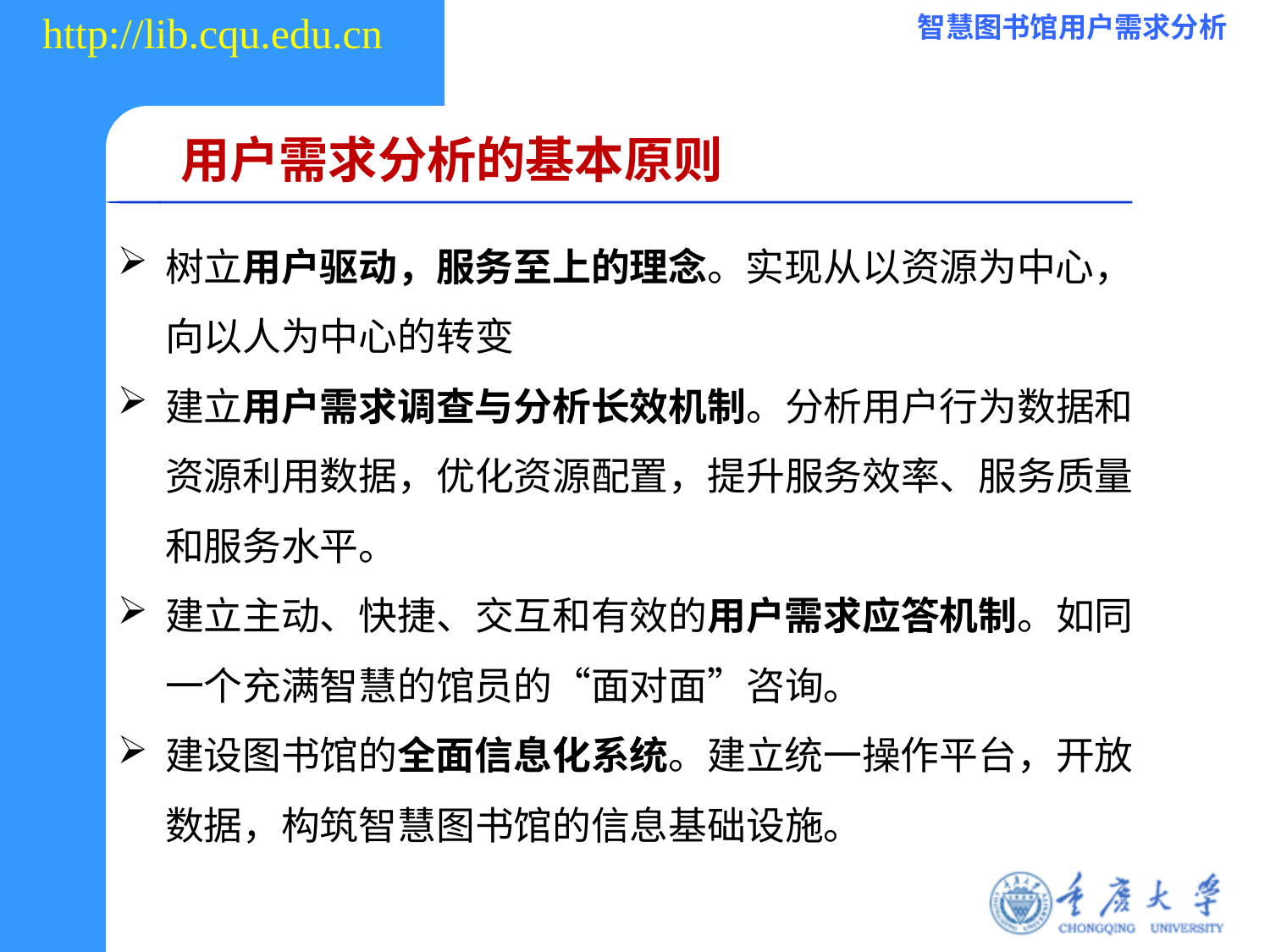

用户需求分析的基本原则
树立用户驱动，服务至上的理念。实现从以资源为中心，向以人为中心的转变
建立用户需求调查与分析长效机制。分析用户行为数据和资源利用数据，优化资源配置，提升服务效率、服务质量和服务水平。
建立主动、快捷、交互和有效的用户需求应答机制。如同一个充满智慧的馆员的“面对面”咨询。
建设图书馆的全面信息化系统。建立统一操作平台，开放数据，构筑智慧图书馆的信息基础设施。